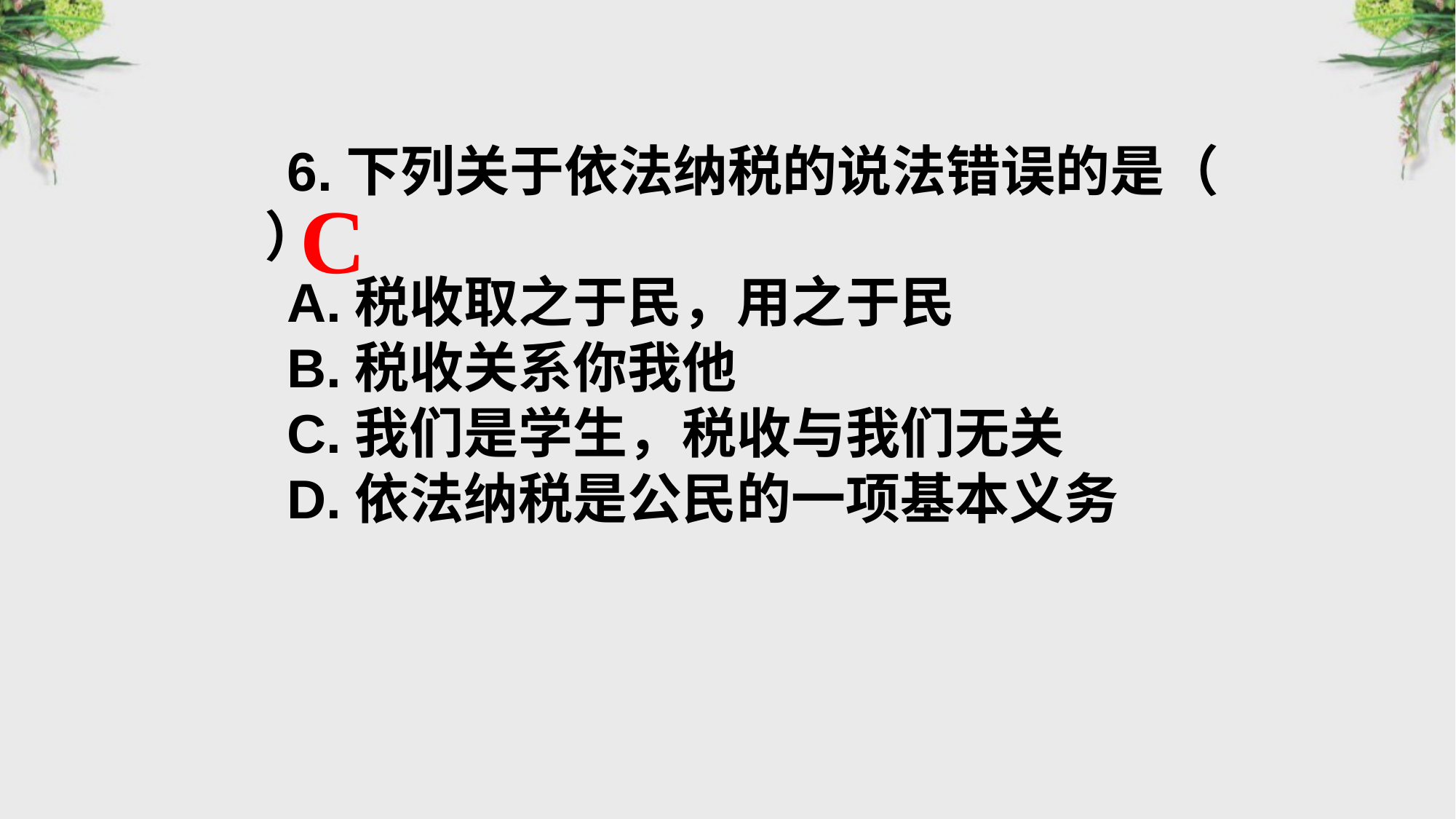

6.下列关于依法纳税的说法错误的是（   ）
A.税收取之于民，用之于民
B.税收关系你我他
C.我们是学生，税收与我们无关
D.依法纳税是公民的一项基本义务
C